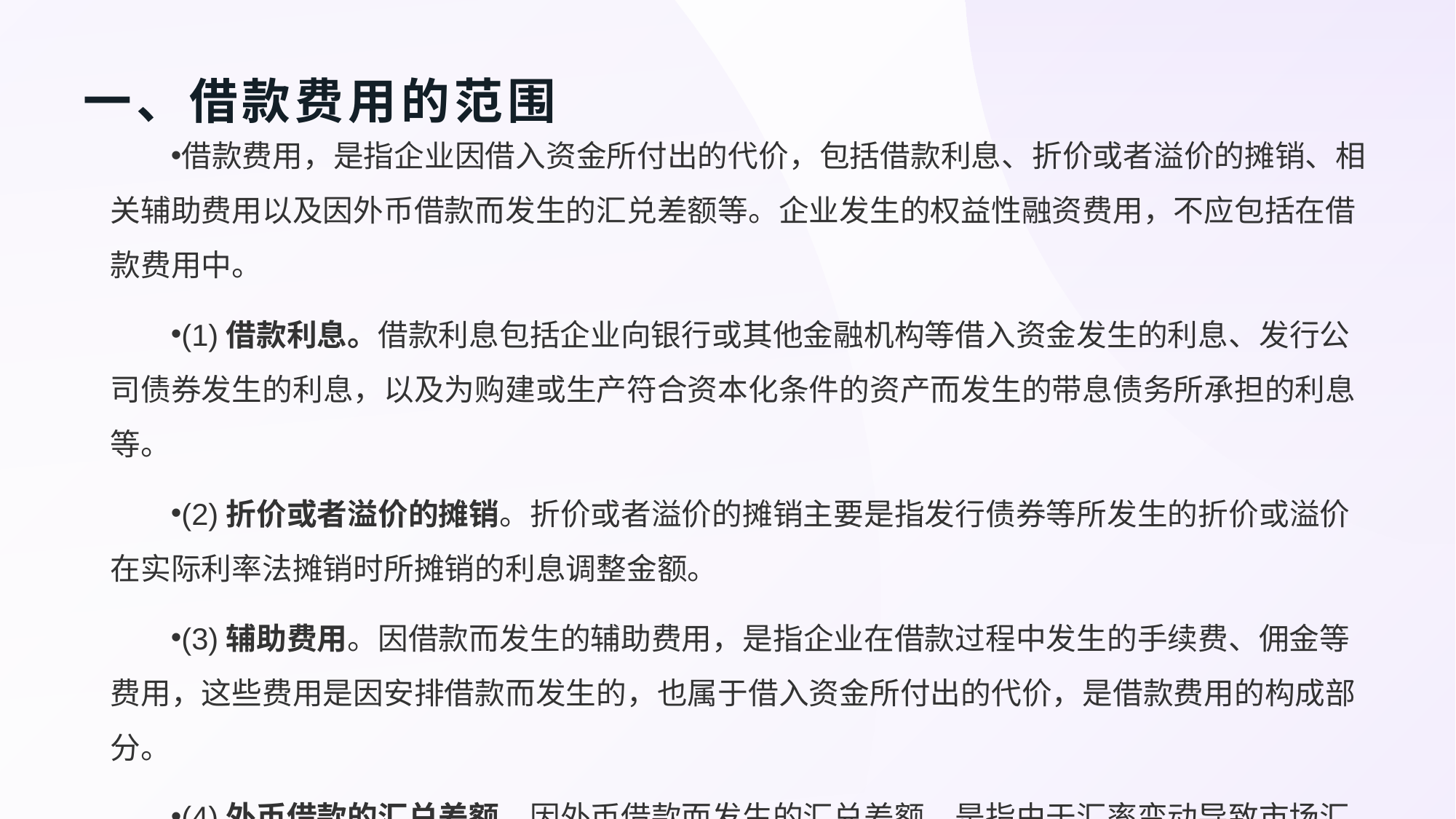

# 一、借款费用的范围
借款费用，是指企业因借入资金所付出的代价，包括借款利息、折价或者溢价的摊销、相关辅助费用以及因外币借款而发生的汇兑差额等。企业发生的权益性融资费用，不应包括在借款费用中。
(1)借款利息。借款利息包括企业向银行或其他金融机构等借入资金发生的利息、发行公司债券发生的利息，以及为购建或生产符合资本化条件的资产而发生的带息债务所承担的利息等。
(2)折价或者溢价的摊销。折价或者溢价的摊销主要是指发行债券等所发生的折价或溢价在实际利率法摊销时所摊销的利息调整金额。
(3)辅助费用。因借款而发生的辅助费用，是指企业在借款过程中发生的手续费、佣金等费用，这些费用是因安排借款而发生的，也属于借入资金所付出的代价，是借款费用的构成部分。
(4)外币借款的汇兑差额。因外币借款而发生的汇兑差额，是指由于汇率变动导致市场汇率与账面汇率出现差异，从而对外币借款本金及其利息的记账本位币金额所产生的影响金额。